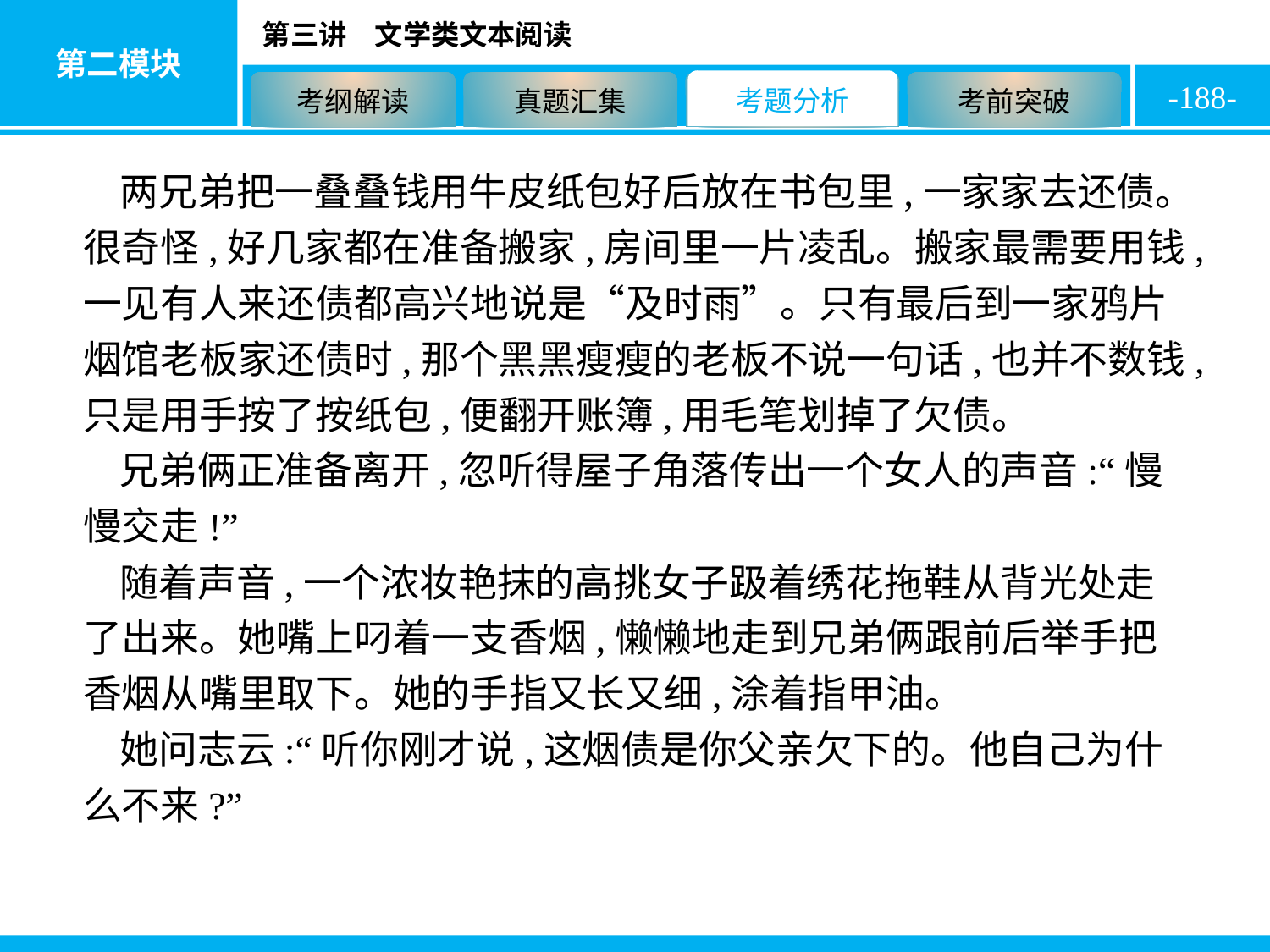

-188-
两兄弟把一叠叠钱用牛皮纸包好后放在书包里,一家家去还债。很奇怪,好几家都在准备搬家,房间里一片凌乱。搬家最需要用钱,一见有人来还债都高兴地说是“及时雨”。只有最后到一家鸦片烟馆老板家还债时,那个黑黑瘦瘦的老板不说一句话,也并不数钱,只是用手按了按纸包,便翻开账簿,用毛笔划掉了欠债。
兄弟俩正准备离开,忽听得屋子角落传出一个女人的声音:“慢慢交走!”
随着声音,一个浓妆艳抹的高挑女子趿着绣花拖鞋从背光处走了出来。她嘴上叼着一支香烟,懒懒地走到兄弟俩跟前后举手把香烟从嘴里取下。她的手指又长又细,涂着指甲油。
她问志云:“听你刚才说,这烟债是你父亲欠下的。他自己为什么不来?”